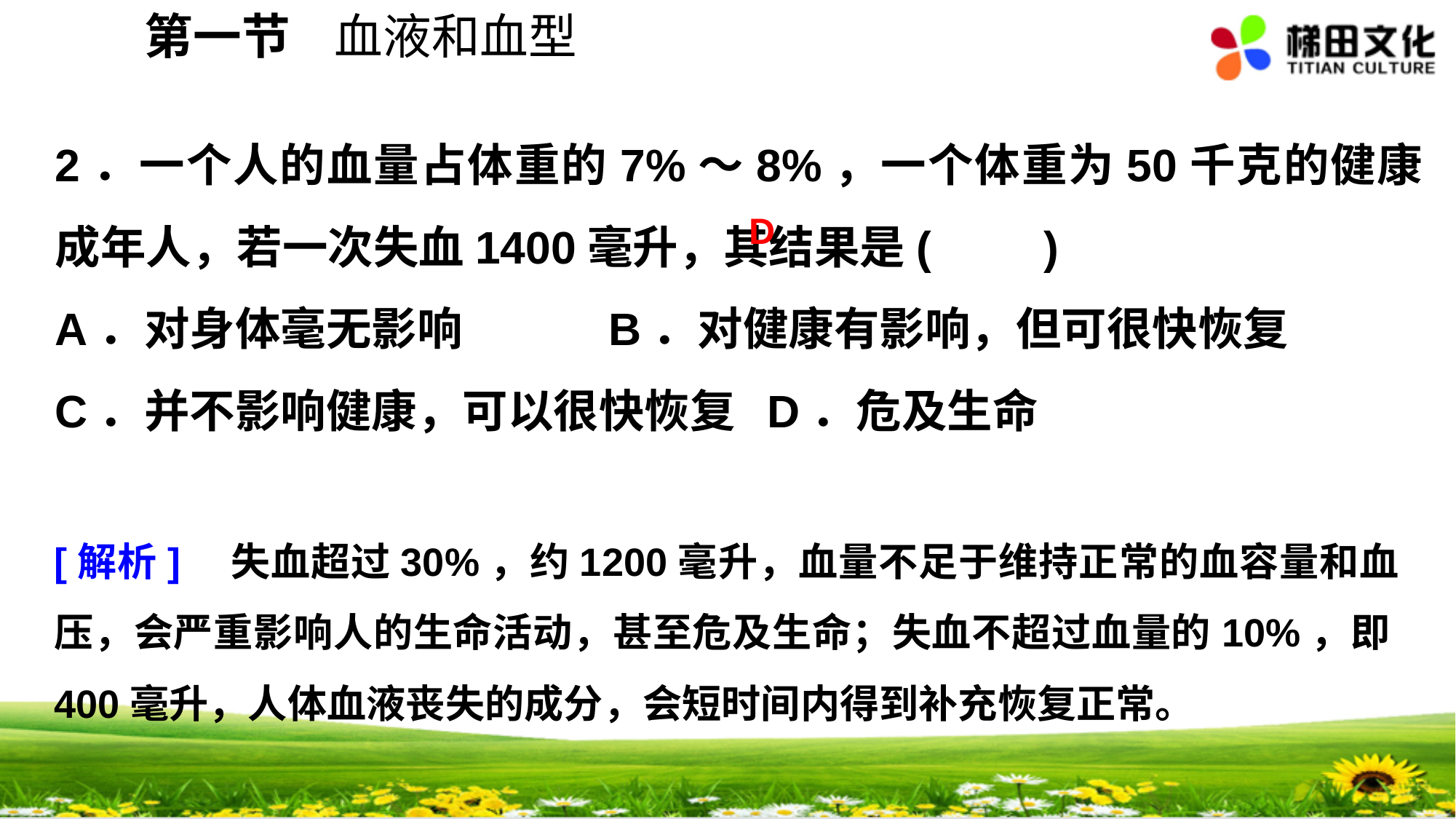

第一节    血液和血型
2．一个人的血量占体重的7%～8%，一个体重为50千克的健康成年人，若一次失血1400毫升，其结果是(　　)
A．对身体毫无影响             B．对健康有影响，但可很快恢复
C．并不影响健康，可以很快恢复  D．危及生命
D
[解析]　失血超过30%，约1200毫升，血量不足于维持正常的血容量和血压，会严重影响人的生命活动，甚至危及生命；失血不超过血量的10%，即400毫升，人体血液丧失的成分，会短时间内得到补充恢复正常。